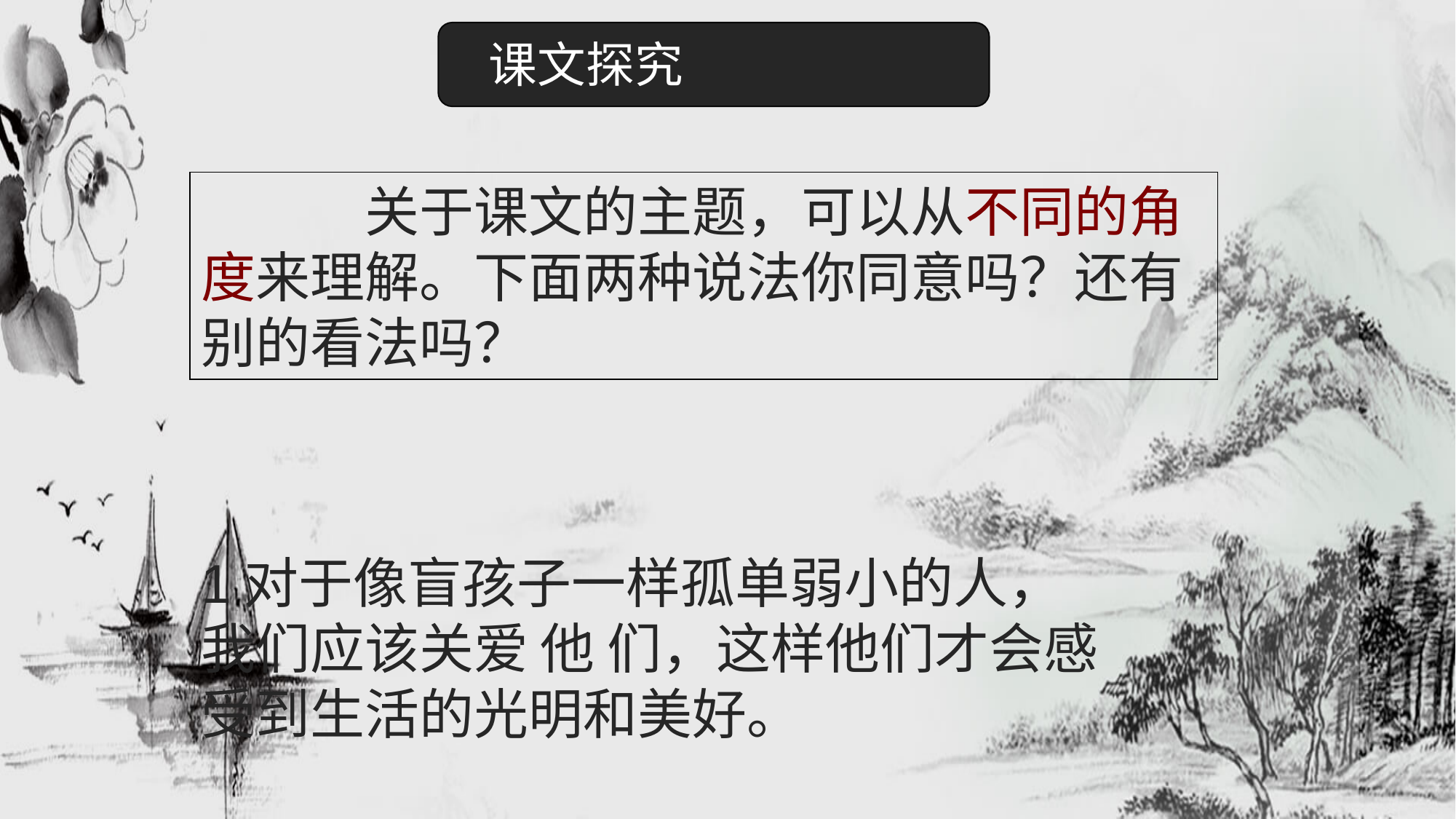

课文探究
              关于课文的主题，可以从不同的角度来理解。下面两种说法你同意吗？还有别的看法吗？
1对于像盲孩子一样孤单弱小的人，我们应该关爱 他 们，这样他们才会感受到生活的光明和美好。